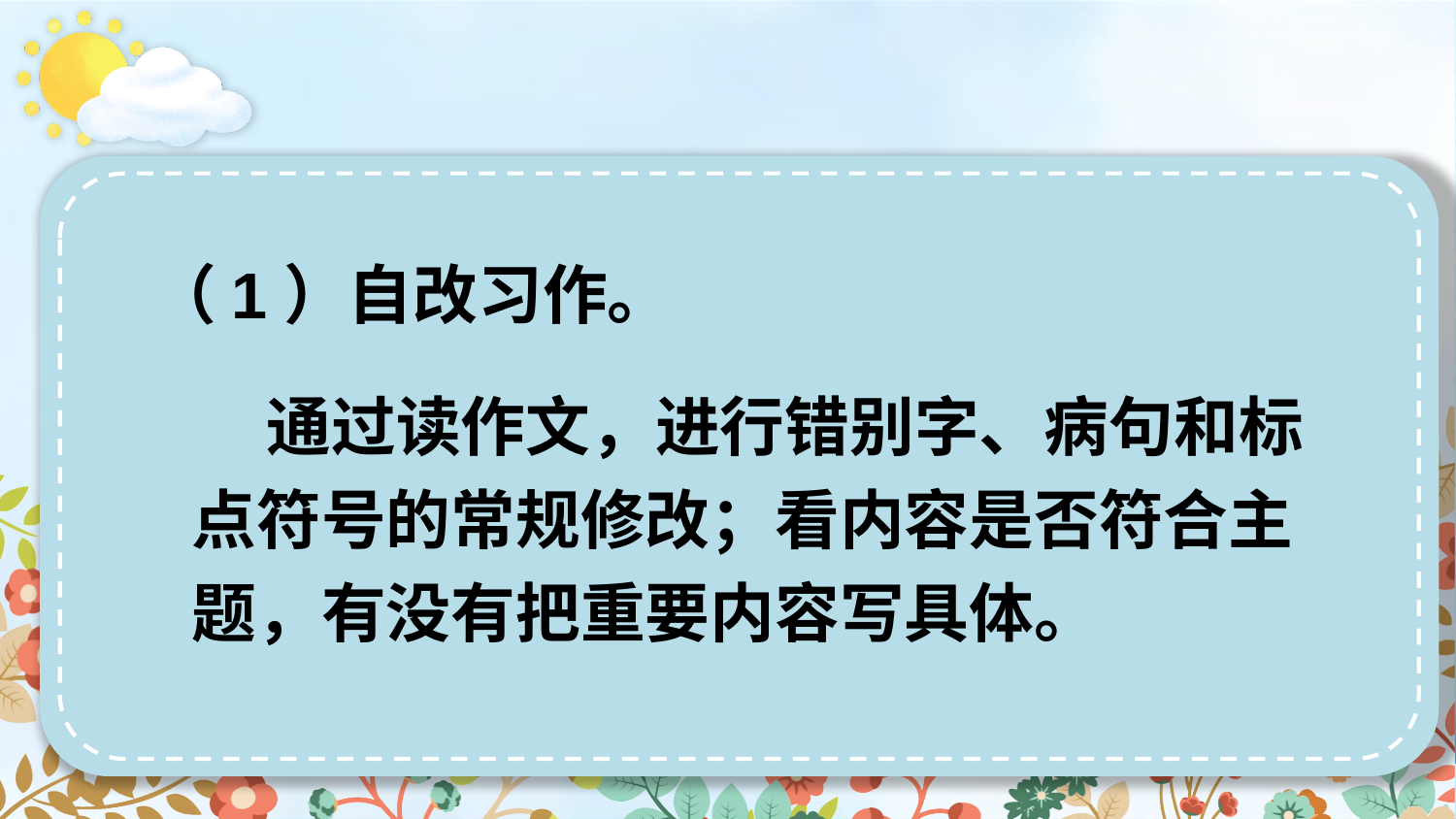

（1）自改习作。
    通过读作文，进行错别字、病句和标点符号的常规修改；看内容是否符合主题，有没有把重要内容写具体。